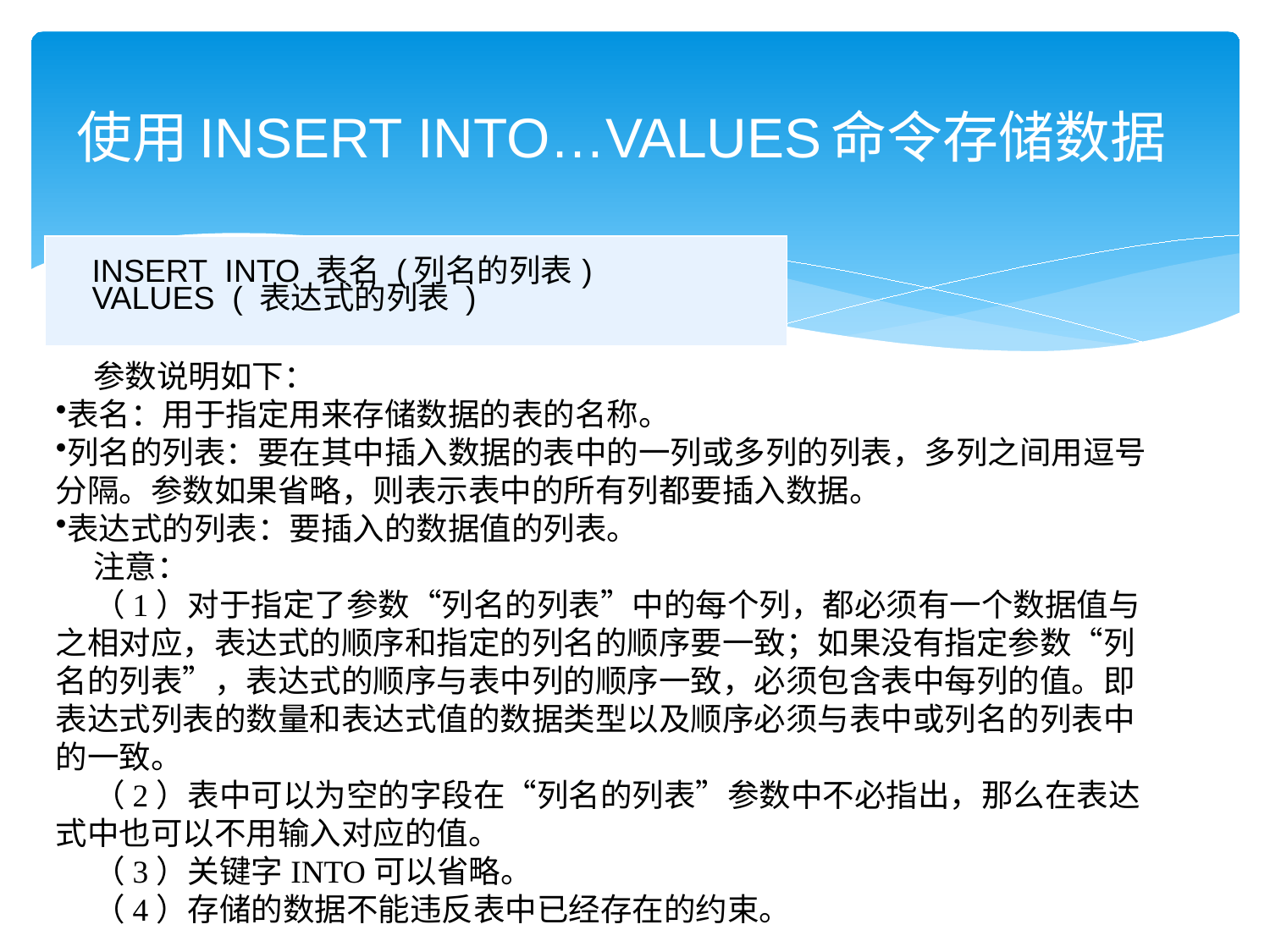

# 使用INSERT INTO…VALUES命令存储数据
| INSERT INTO 表名 (列名的列表) VALUES ( 表达式的列表 ) |
| --- |
参数说明如下：
表名：用于指定用来存储数据的表的名称。
列名的列表：要在其中插入数据的表中的一列或多列的列表，多列之间用逗号分隔。参数如果省略，则表示表中的所有列都要插入数据。
表达式的列表：要插入的数据值的列表。
注意：
（1）对于指定了参数“列名的列表”中的每个列，都必须有一个数据值与之相对应，表达式的顺序和指定的列名的顺序要一致；如果没有指定参数“列名的列表”，表达式的顺序与表中列的顺序一致，必须包含表中每列的值。即表达式列表的数量和表达式值的数据类型以及顺序必须与表中或列名的列表中的一致。
（2）表中可以为空的字段在“列名的列表”参数中不必指出，那么在表达式中也可以不用输入对应的值。
（3）关键字INTO可以省略。
（4）存储的数据不能违反表中已经存在的约束。